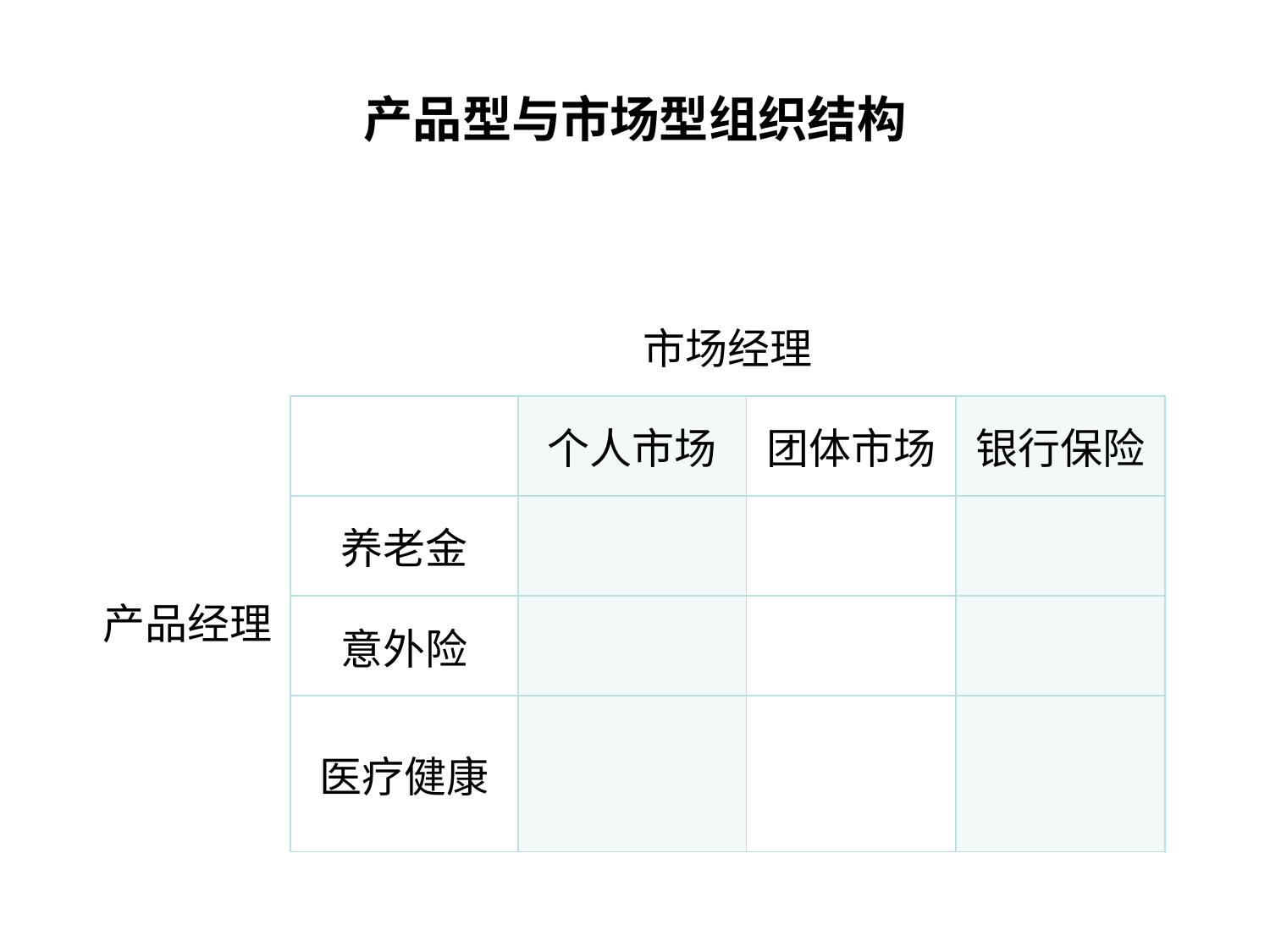

# 产品型与市场型组织结构
| 产品经理 | 市场经理 |  |  |  |
| --- | --- | --- | --- | --- |
|  |  | 个人市场 | 团体市场 | 银行保险 |
|  | 养老金 |  |  |  |
|  | 意外险 |  |  |  |
|  | 医疗健康 |  |  |  |